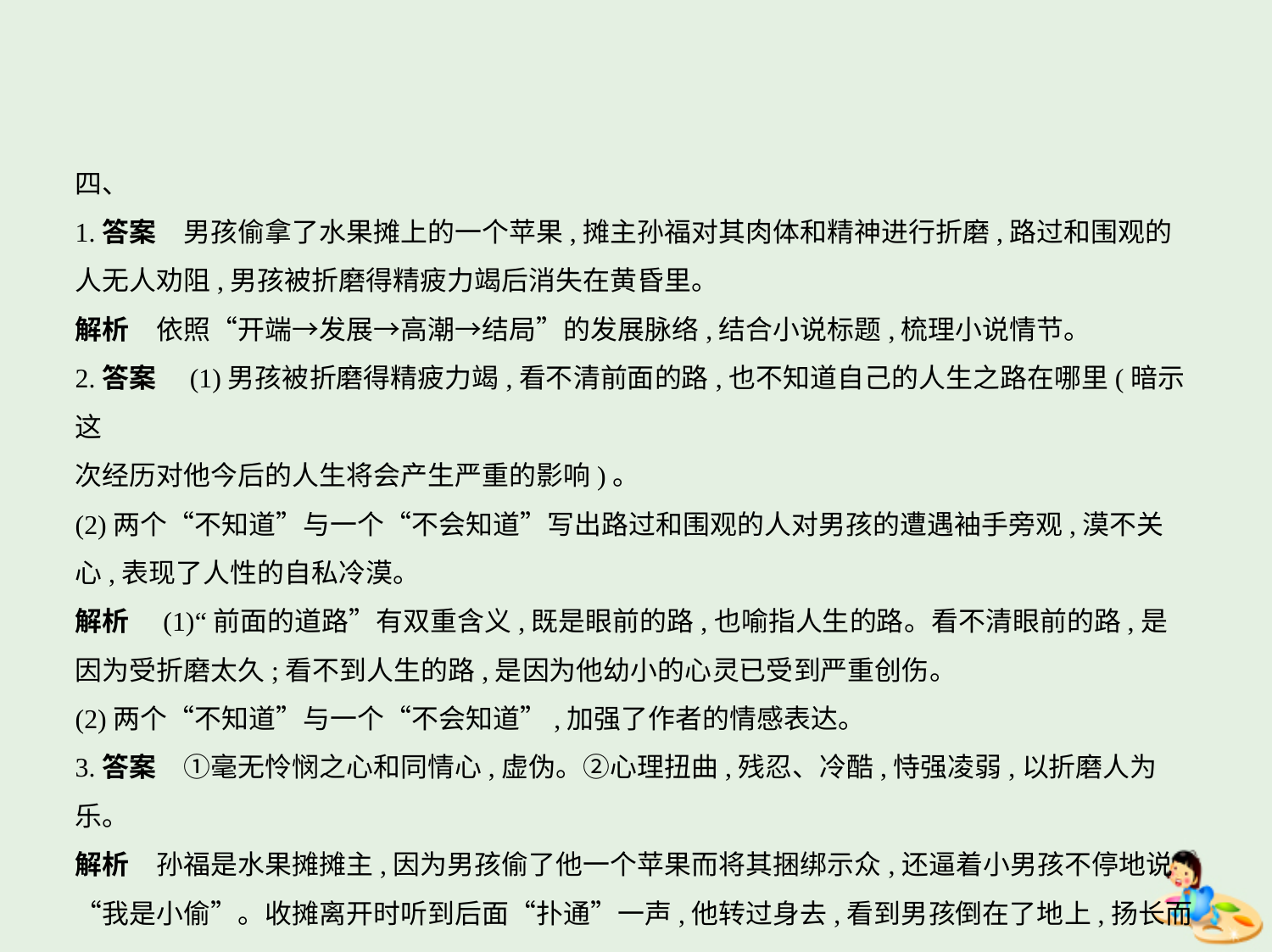

四、
1.答案　男孩偷拿了水果摊上的一个苹果,摊主孙福对其肉体和精神进行折磨,路过和围观的
人无人劝阻,男孩被折磨得精疲力竭后消失在黄昏里。
解析　依照“开端→发展→高潮→结局”的发展脉络,结合小说标题,梳理小说情节。
2.答案　(1)男孩被折磨得精疲力竭,看不清前面的路,也不知道自己的人生之路在哪里(暗示这
次经历对他今后的人生将会产生严重的影响)。
(2)两个“不知道”与一个“不会知道”写出路过和围观的人对男孩的遭遇袖手旁观,漠不关
心,表现了人性的自私冷漠。
解析　(1)“前面的道路”有双重含义,既是眼前的路,也喻指人生的路。看不清眼前的路,是
因为受折磨太久;看不到人生的路,是因为他幼小的心灵已受到严重创伤。
(2)两个“不知道”与一个“不会知道”,加强了作者的情感表达。
3.答案　①毫无怜悯之心和同情心,虚伪。②心理扭曲,残忍、冷酷,恃强凌弱,以折磨人为乐。
解析　孙福是水果摊摊主,因为男孩偷了他一个苹果而将其捆绑示众,还逼着小男孩不停地说
“我是小偷”。收摊离开时听到后面“扑通”一声,他转过身去,看到男孩倒在了地上,扬长而